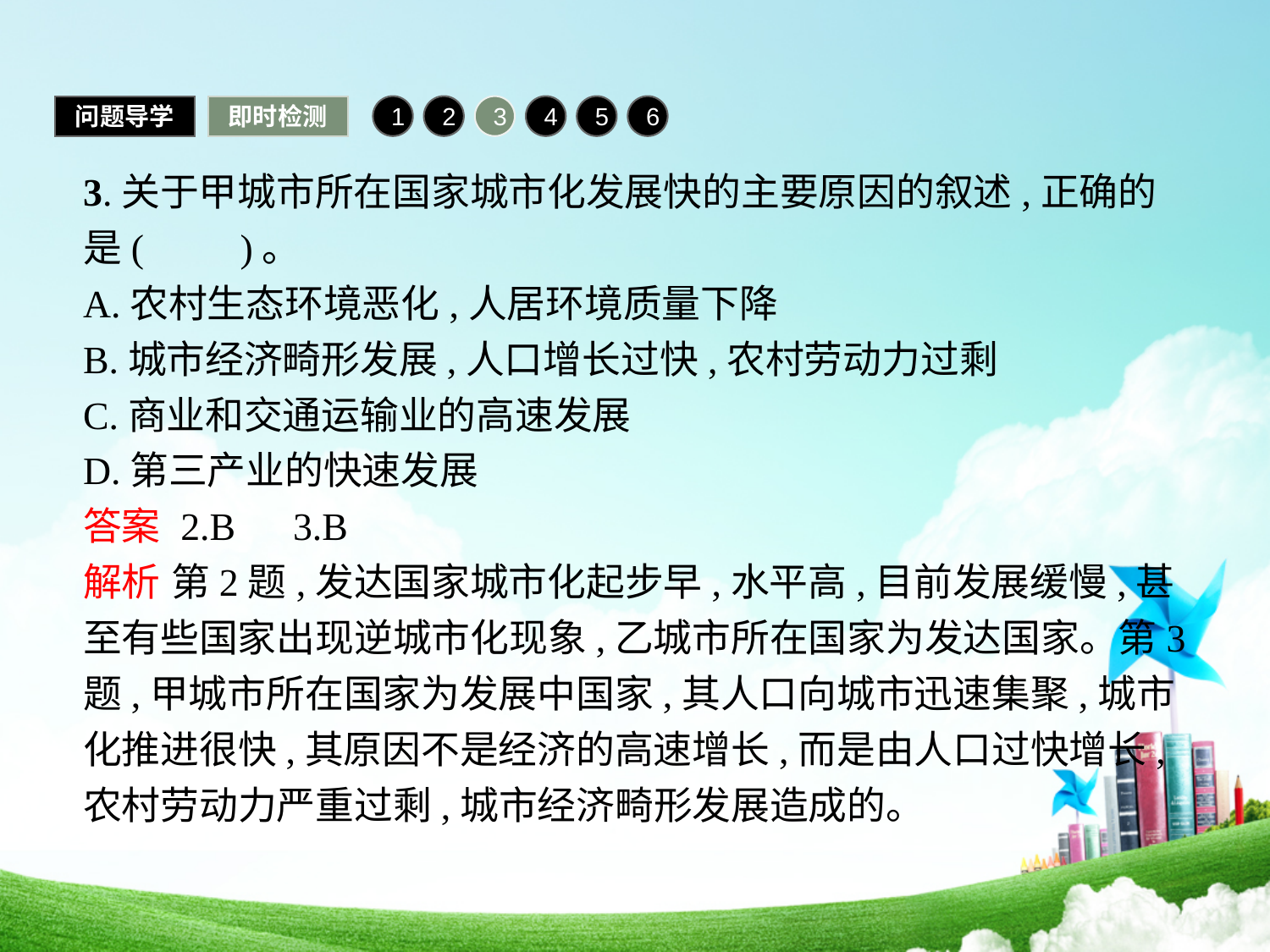

问题导学
即时检测
1
2
3
4
5
6
3.关于甲城市所在国家城市化发展快的主要原因的叙述,正确的是(　　)。
A.农村生态环境恶化,人居环境质量下降
B.城市经济畸形发展,人口增长过快,农村劳动力过剩
C.商业和交通运输业的高速发展
D.第三产业的快速发展
答案 2.B　3.B
解析 第2题,发达国家城市化起步早,水平高,目前发展缓慢,甚至有些国家出现逆城市化现象,乙城市所在国家为发达国家。第3题,甲城市所在国家为发展中国家,其人口向城市迅速集聚,城市化推进很快,其原因不是经济的高速增长,而是由人口过快增长,农村劳动力严重过剩,城市经济畸形发展造成的。